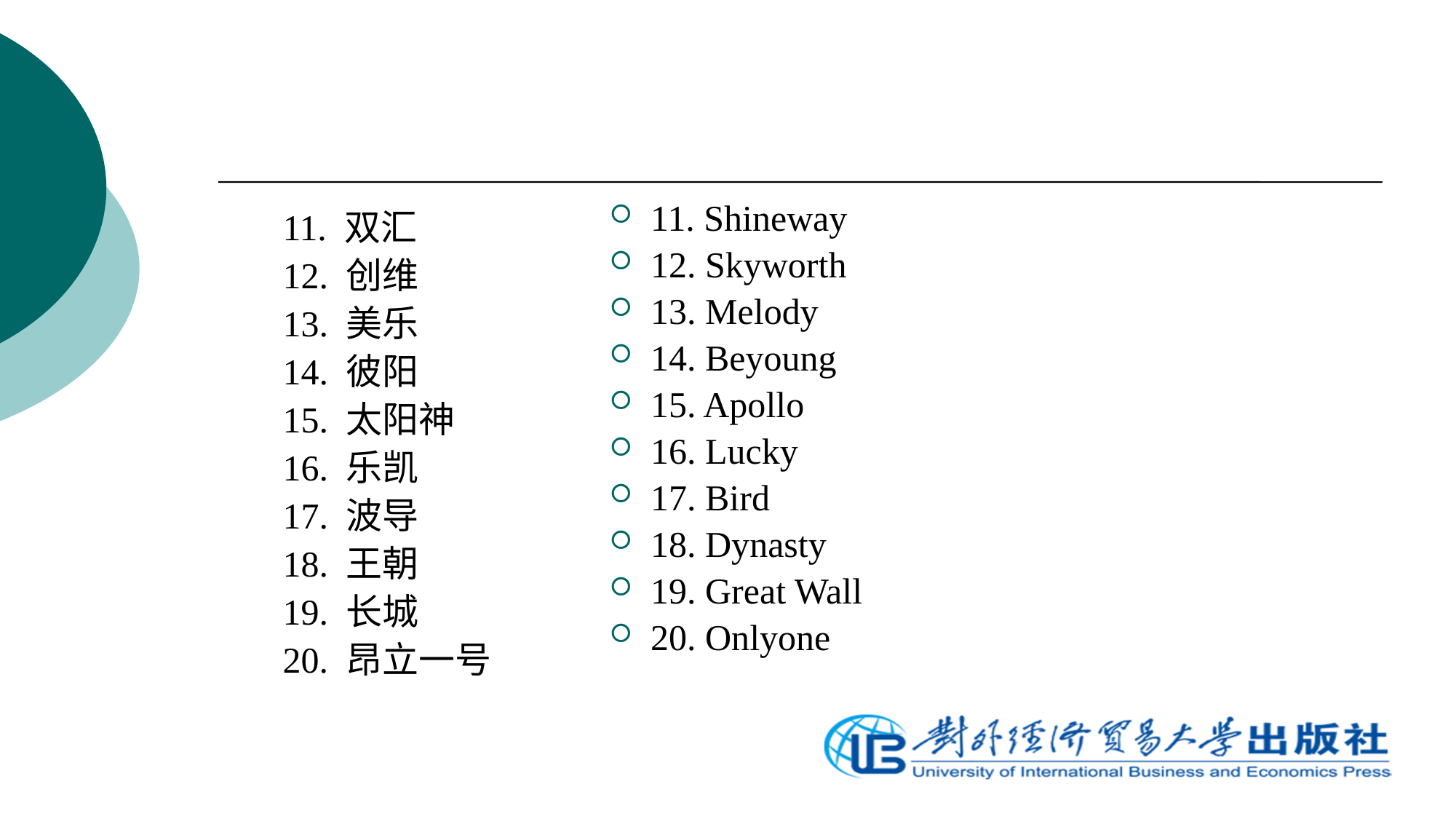

11. Shineway
12. Skyworth
13. Melody
14. Beyoung
15. Apollo
16. Lucky
17. Bird
18. Dynasty
19. Great Wall
20. Onlyone
11. 双汇
12. 创维
13. 美乐
14. 彼阳
15. 太阳神
16. 乐凯
17. 波导
18. 王朝
19. 长城
20. 昂立一号